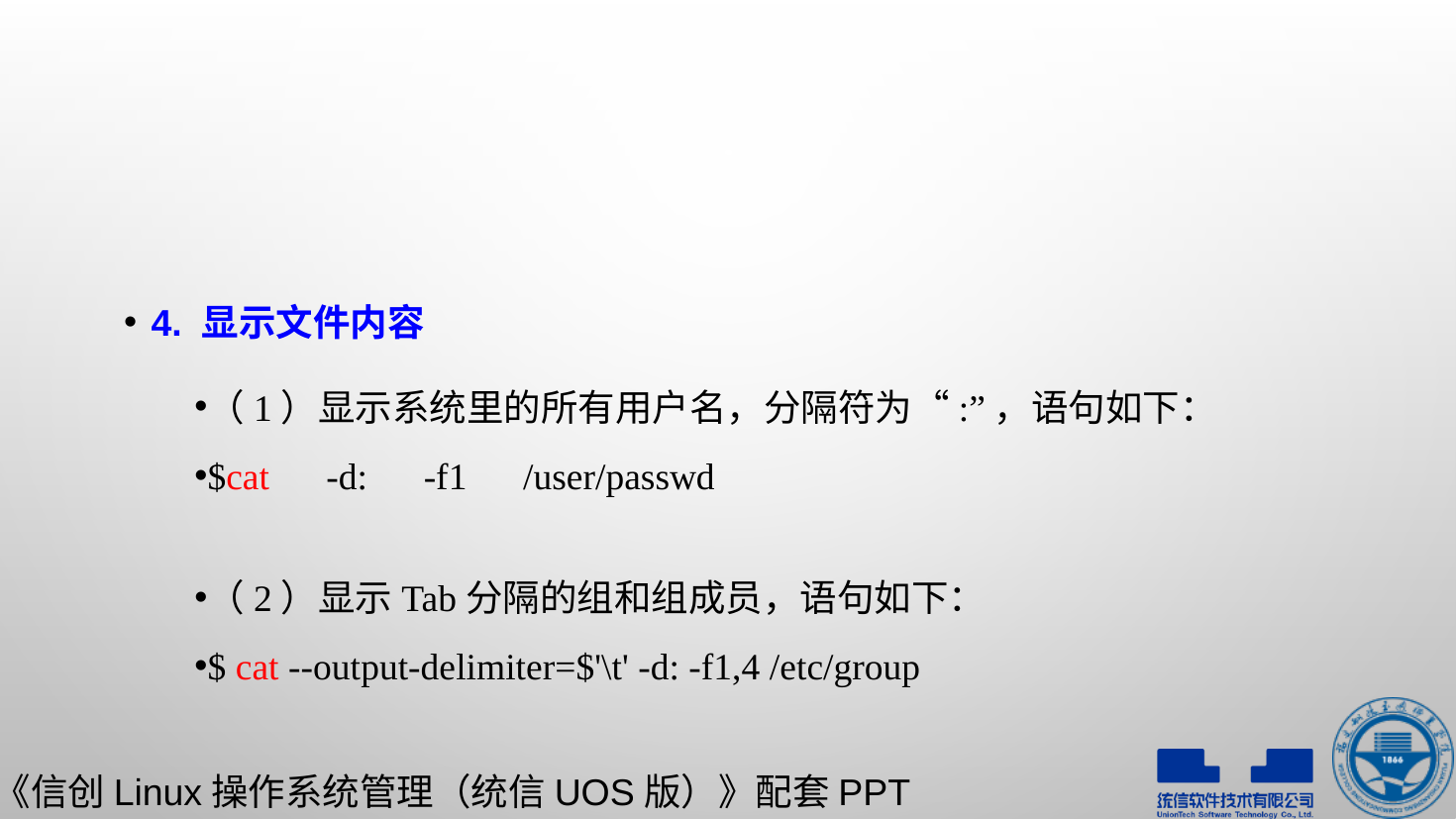

#
4. 显示文件内容
（1）显示系统里的所有用户名，分隔符为“:”，语句如下：
$cat -d: -f1 /user/passwd
（2）显示Tab分隔的组和组成员，语句如下：
$ cat --output-delimiter=$'\t' -d: -f1,4 /etc/group